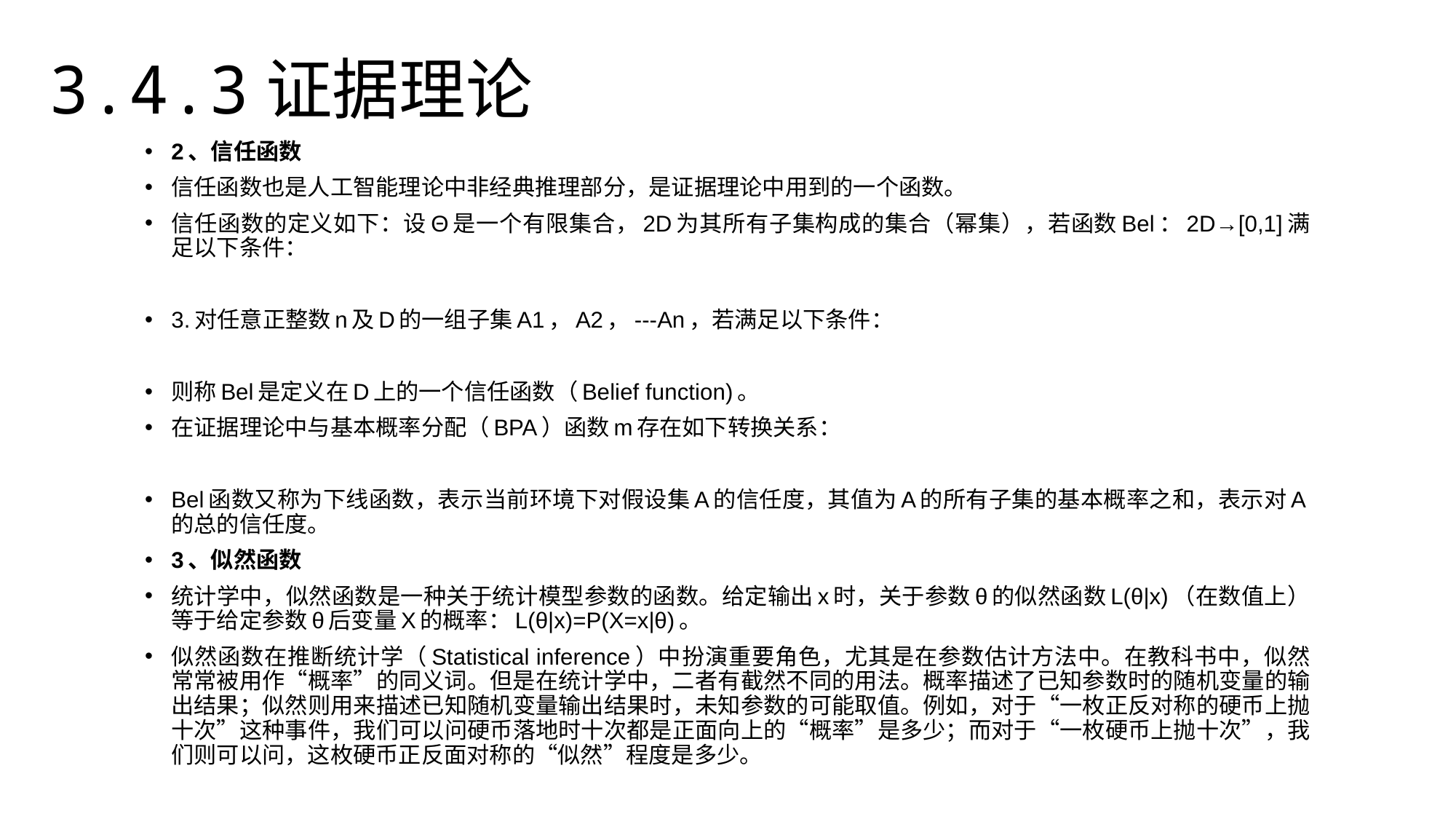

3.4.3证据理论
2、信任函数
信任函数也是人工智能理论中非经典推理部分，是证据理论中用到的一个函数。
信任函数的定义如下：设Θ是一个有限集合，2D为其所有子集构成的集合（幂集），若函数Bel：2D→[0,1]满足以下条件：

3.对任意正整数n及D的一组子集A1，A2，---An，若满足以下条件：

则称Bel是定义在D上的一个信任函数（Belief function)。
在证据理论中与基本概率分配（BPA）函数m存在如下转换关系：

Bel函数又称为下线函数，表示当前环境下对假设集A的信任度，其值为A的所有子集的基本概率之和，表示对A的总的信任度。
3、似然函数
统计学中，似然函数是一种关于统计模型参数的函数。给定输出x时，关于参数θ的似然函数L(θ|x)（在数值上）等于给定参数θ后变量X的概率：L(θ|x)=P(X=x|θ)。
似然函数在推断统计学（Statistical inference）中扮演重要角色，尤其是在参数估计方法中。在教科书中，似然常常被用作“概率”的同义词。但是在统计学中，二者有截然不同的用法。概率描述了已知参数时的随机变量的输出结果；似然则用来描述已知随机变量输出结果时，未知参数的可能取值。例如，对于“一枚正反对称的硬币上抛十次”这种事件，我们可以问硬币落地时十次都是正面向上的“概率”是多少；而对于“一枚硬币上抛十次”，我们则可以问，这枚硬币正反面对称的“似然”程度是多少。